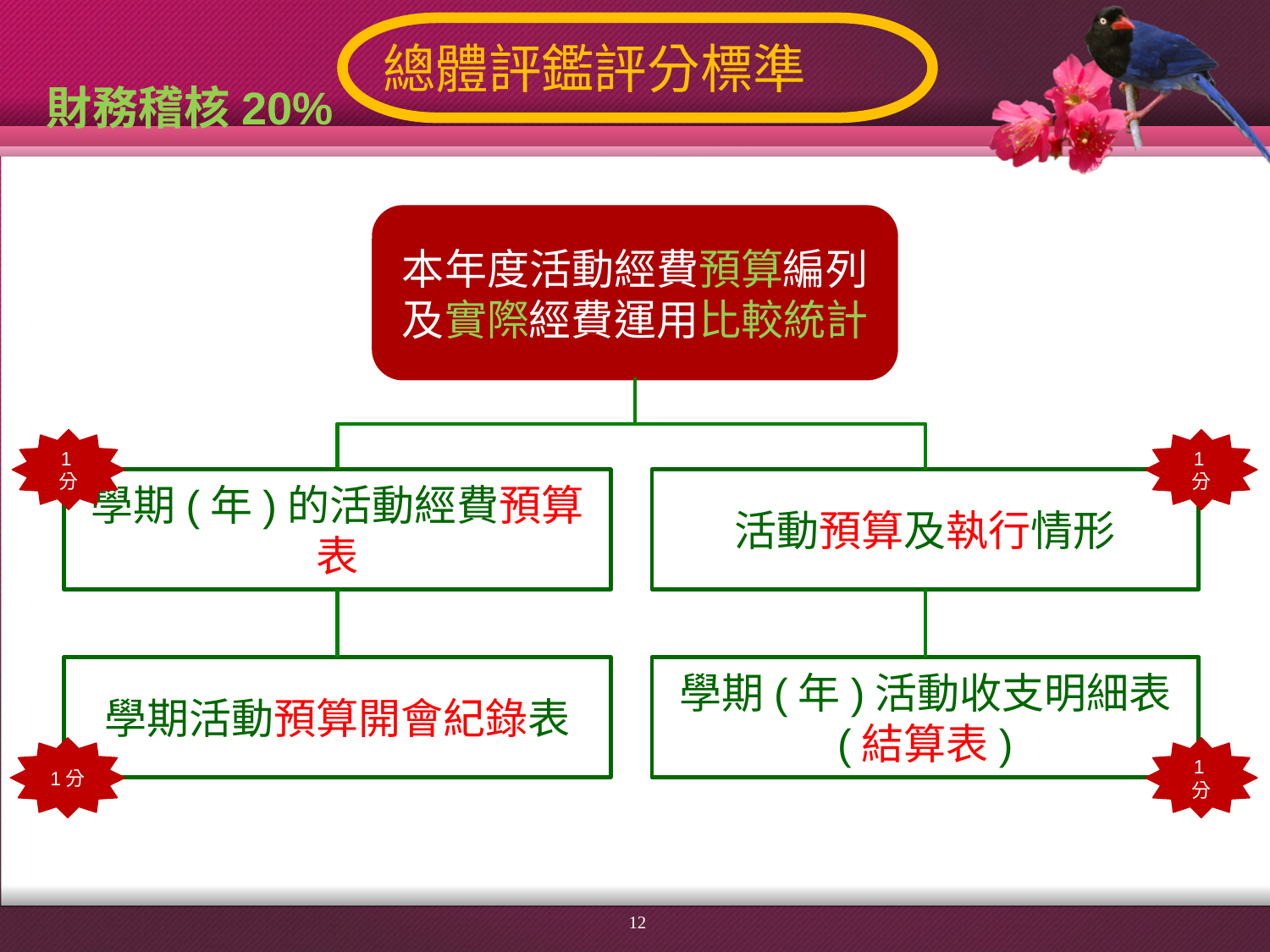

總體評鑑評分標準
財務稽核20%
本年度活動經費預算編列及實際經費運用比較統計
1分
1分
學期(年)的活動經費預算表
活動預算及執行情形
學期活動預算開會紀錄表
學期(年)活動收支明細表
(結算表)
1分
1分
12